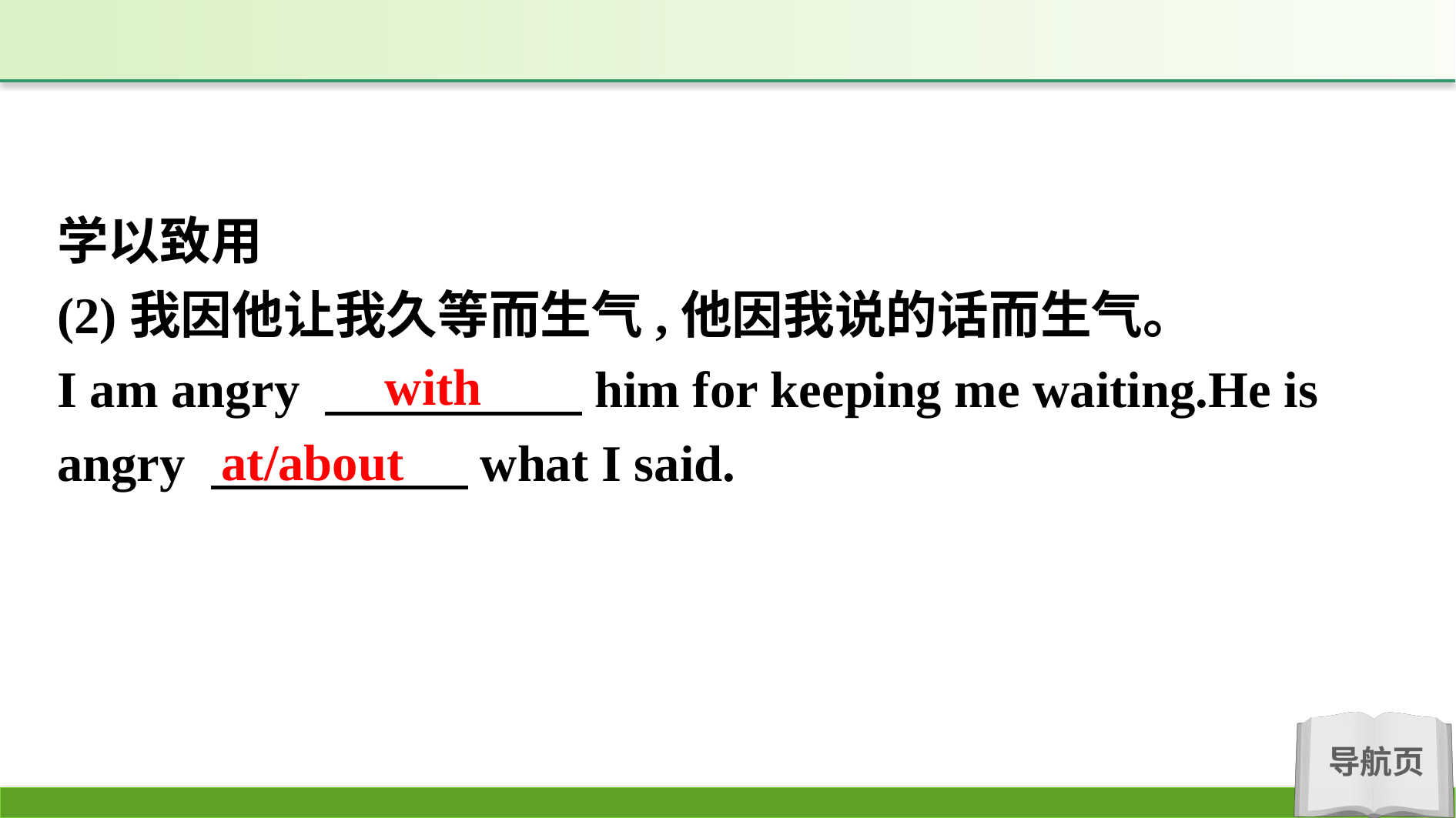

学以致用
(2)我因他让我久等而生气,他因我说的话而生气。
I am angry 　　　　　him for keeping me waiting.He is angry 　　　　　what I said.
with
at/about